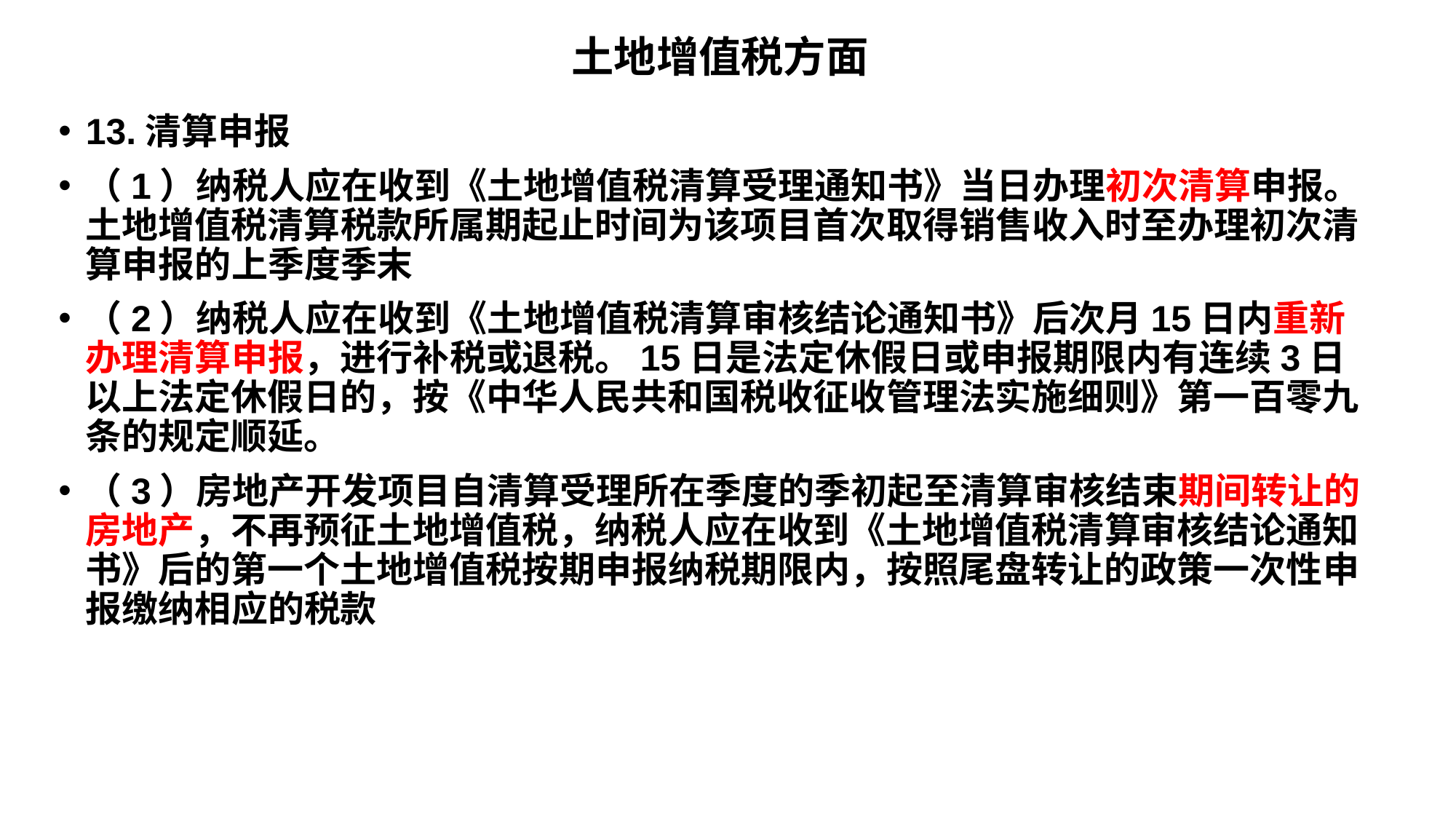

# 土地增值税方面
13.清算申报
（1）纳税人应在收到《土地增值税清算受理通知书》当日办理初次清算申报。土地增值税清算税款所属期起止时间为该项目首次取得销售收入时至办理初次清算申报的上季度季末
（2）纳税人应在收到《土地增值税清算审核结论通知书》后次月15日内重新办理清算申报，进行补税或退税。15日是法定休假日或申报期限内有连续3日以上法定休假日的，按《中华人民共和国税收征收管理法实施细则》第一百零九条的规定顺延。
（3）房地产开发项目自清算受理所在季度的季初起至清算审核结束期间转让的房地产，不再预征土地增值税，纳税人应在收到《土地增值税清算审核结论通知书》后的第一个土地增值税按期申报纳税期限内，按照尾盘转让的政策一次性申报缴纳相应的税款